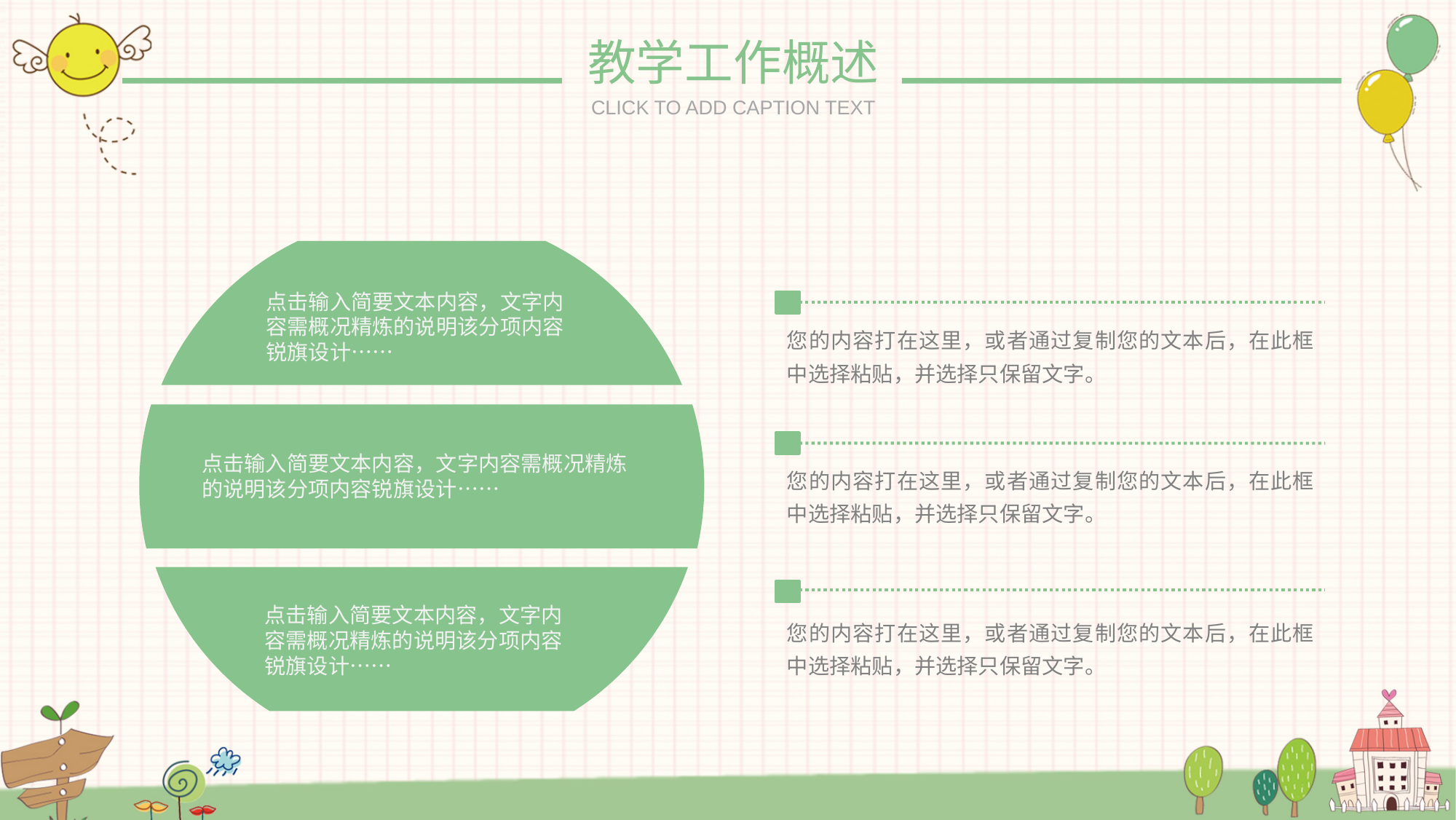

教学工作概述

CLICK TO ADD CAPTION TEXT

点击输入简要文本内容，文字内容需概况精炼的说明该分项内容锐旗设计……

您的内容打在这里，或者通过复制您的文本后，在此框中选择粘贴，并选择只保留文字。

点击输入简要文本内容，文字内容需概况精炼的说明该分项内容锐旗设计……
您的内容打在这里，或者通过复制您的文本后，在此框中选择粘贴，并选择只保留文字。

点击输入简要文本内容，文字内容需概况精炼的说明该分项内容锐旗设计……
您的内容打在这里，或者通过复制您的文本后，在此框中选择粘贴，并选择只保留文字。